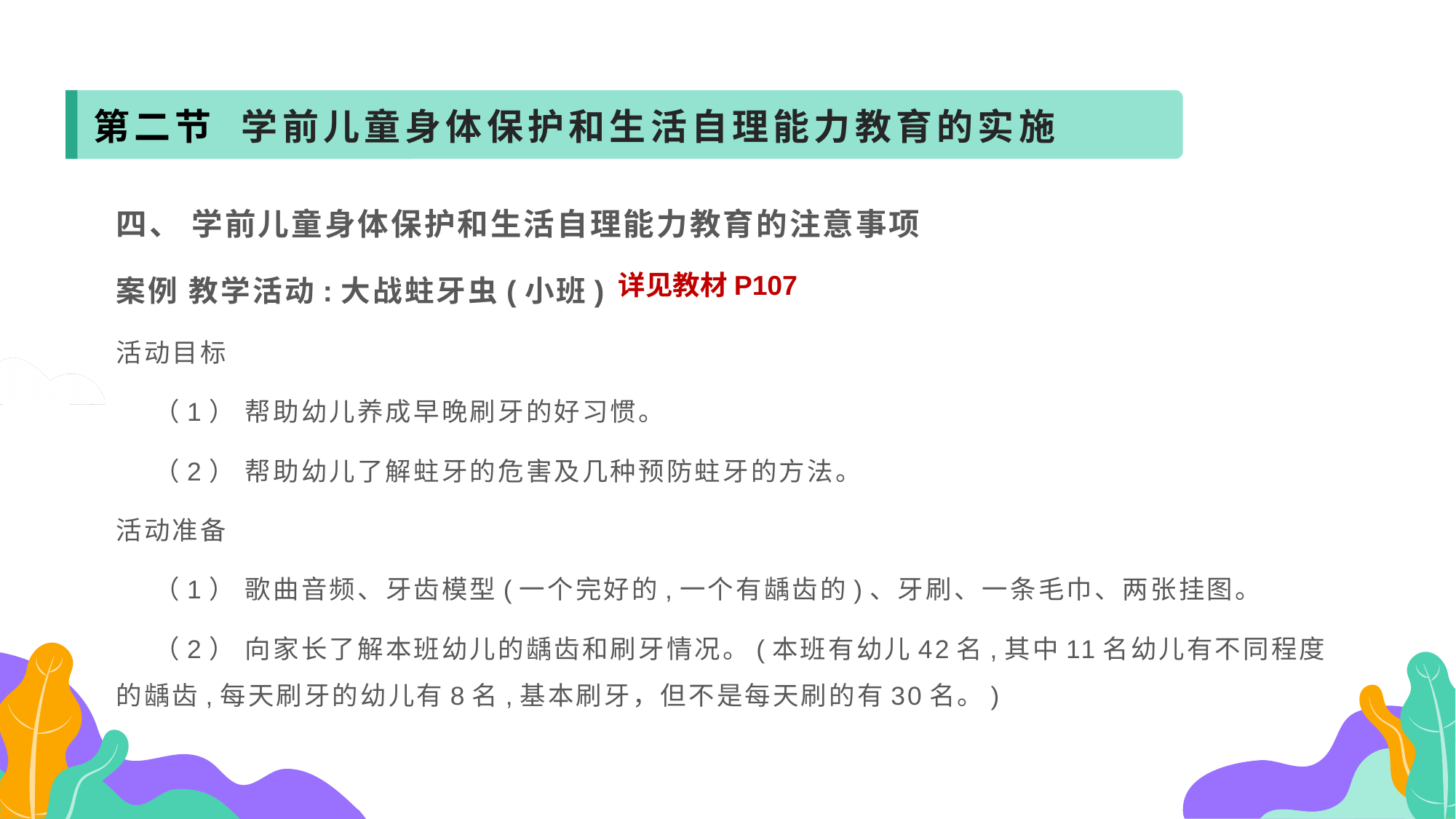

第二节  学前儿童身体保护和生活自理能力教育的实施
四、 学前儿童身体保护和生活自理能力教育的注意事项
案例 教学活动:大战蛀牙虫(小班)
活动目标
    （1） 帮助幼儿养成早晚刷牙的好习惯。
    （2） 帮助幼儿了解蛀牙的危害及几种预防蛀牙的方法。
活动准备
    （1） 歌曲音频、牙齿模型(一个完好的,一个有龋齿的)、牙刷、一条毛巾、两张挂图。
    （2） 向家长了解本班幼儿的龋齿和刷牙情况。(本班有幼儿42名,其中11名幼儿有不同程度的龋齿,每天刷牙的幼儿有8名,基本刷牙，但不是每天刷的有30名。)
详见教材P107